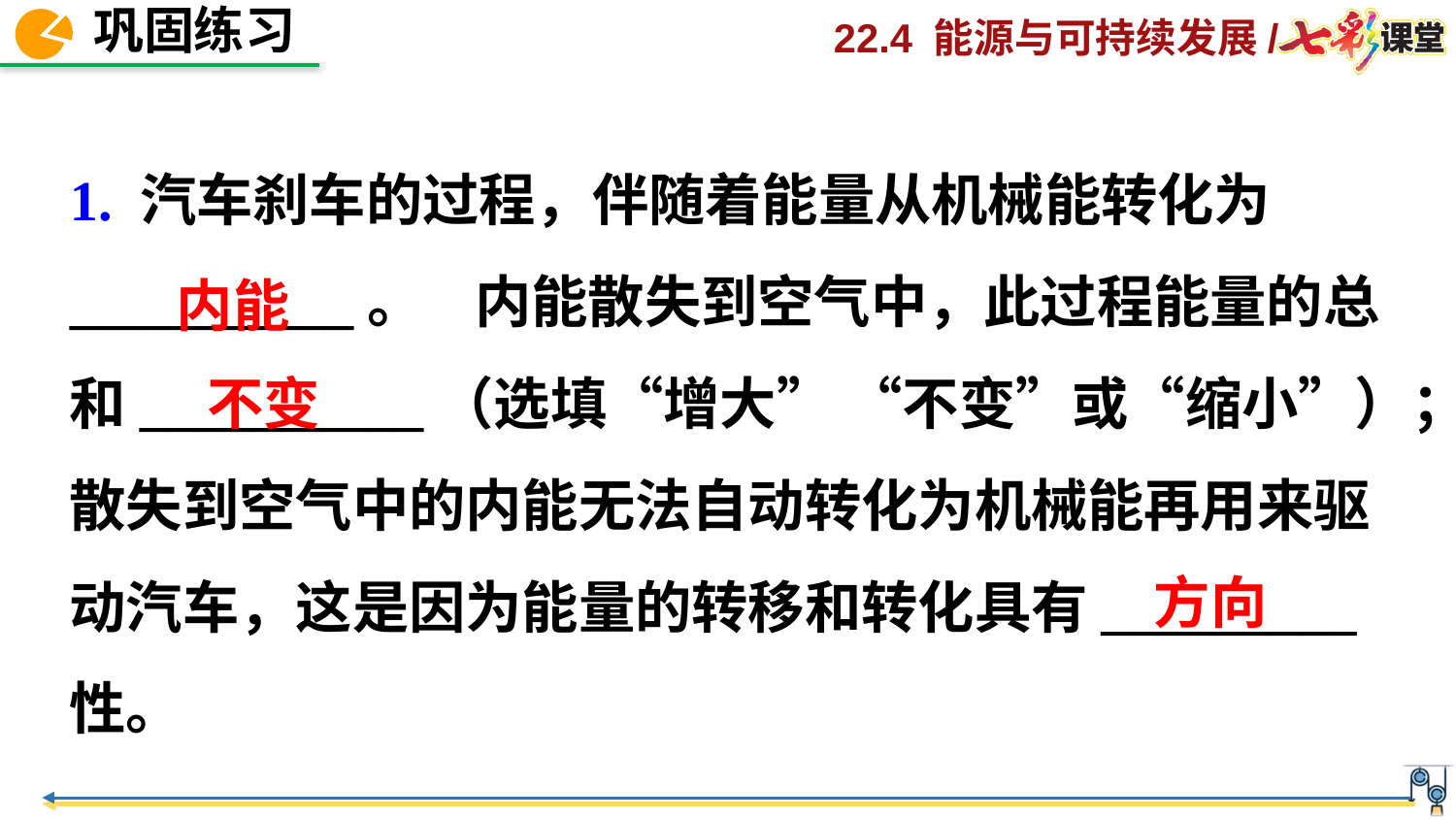

1. 汽车刹车的过程，伴随着能量从机械能转化为__________。    内能散失到空气中，此过程能量的总和__________（选填“增大” “不变”或“缩小”）；散失到空气中的内能无法自动转化为机械能再用来驱动汽车，这是因为能量的转移和转化具有_________性。
内能
不变
方向